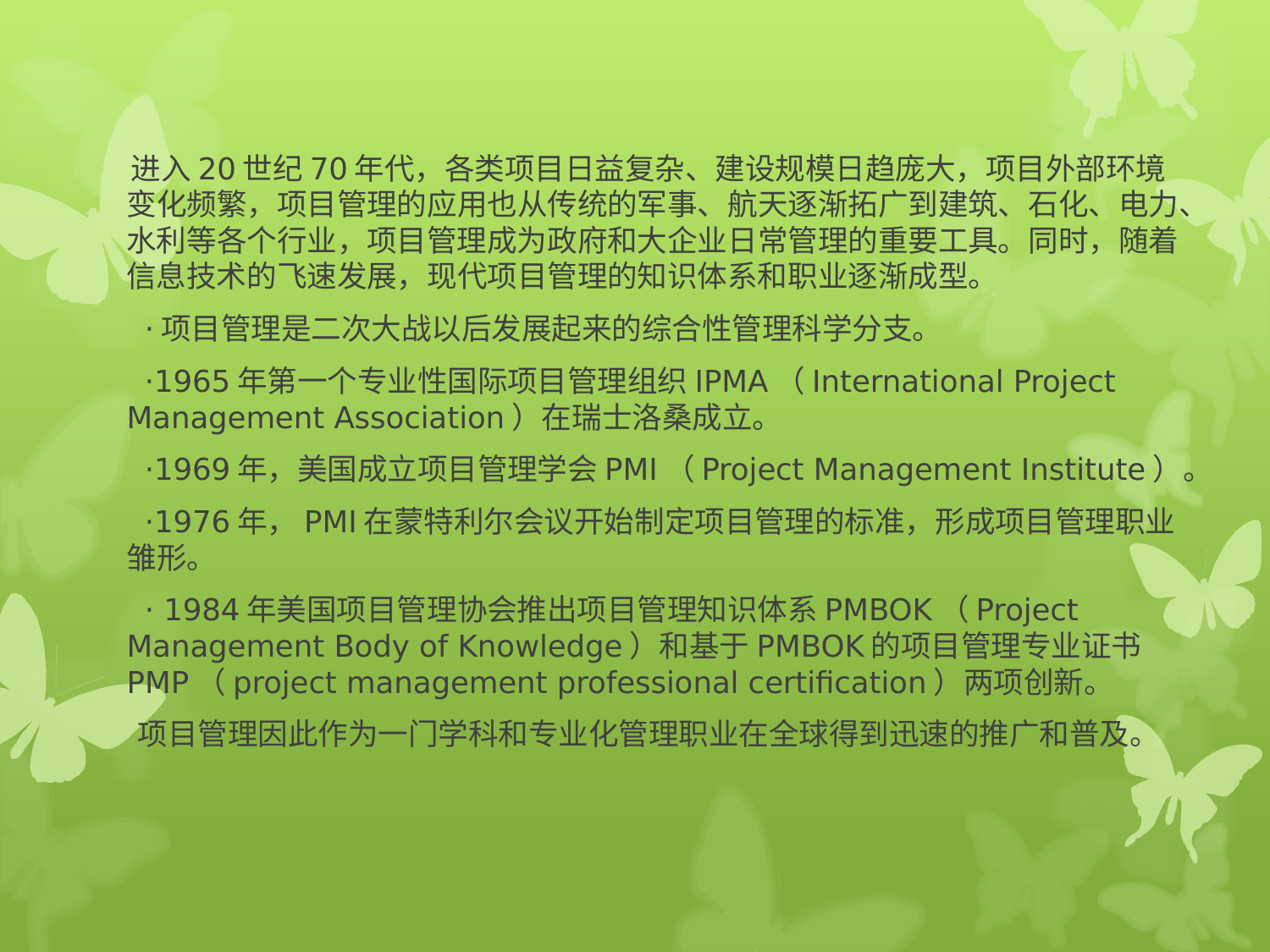

#
　　进入20世纪70年代，各类项目日益复杂、建设规模日趋庞大，项目外部环境变化频繁，项目管理的应用也从传统的军事、航天逐渐拓广到建筑、石化、电力、水利等各个行业，项目管理成为政府和大企业日常管理的重要工具。同时，随着信息技术的飞速发展，现代项目管理的知识体系和职业逐渐成型。
　　·项目管理是二次大战以后发展起来的综合性管理科学分支。
　　·1965年第一个专业性国际项目管理组织IPMA（International Project Management Association）在瑞士洛桑成立。
　　·1969年，美国成立项目管理学会PMI（Project Management Institute）。
　　·1976年，PMI在蒙特利尔会议开始制定项目管理的标准，形成项目管理职业雏形。
　　· 1984年美国项目管理协会推出项目管理知识体系PMBOK（Project Management Body of Knowledge）和基于PMBOK的项目管理专业证书PMP（project management professional certification）两项创新。
　　项目管理因此作为一门学科和专业化管理职业在全球得到迅速的推广和普及。